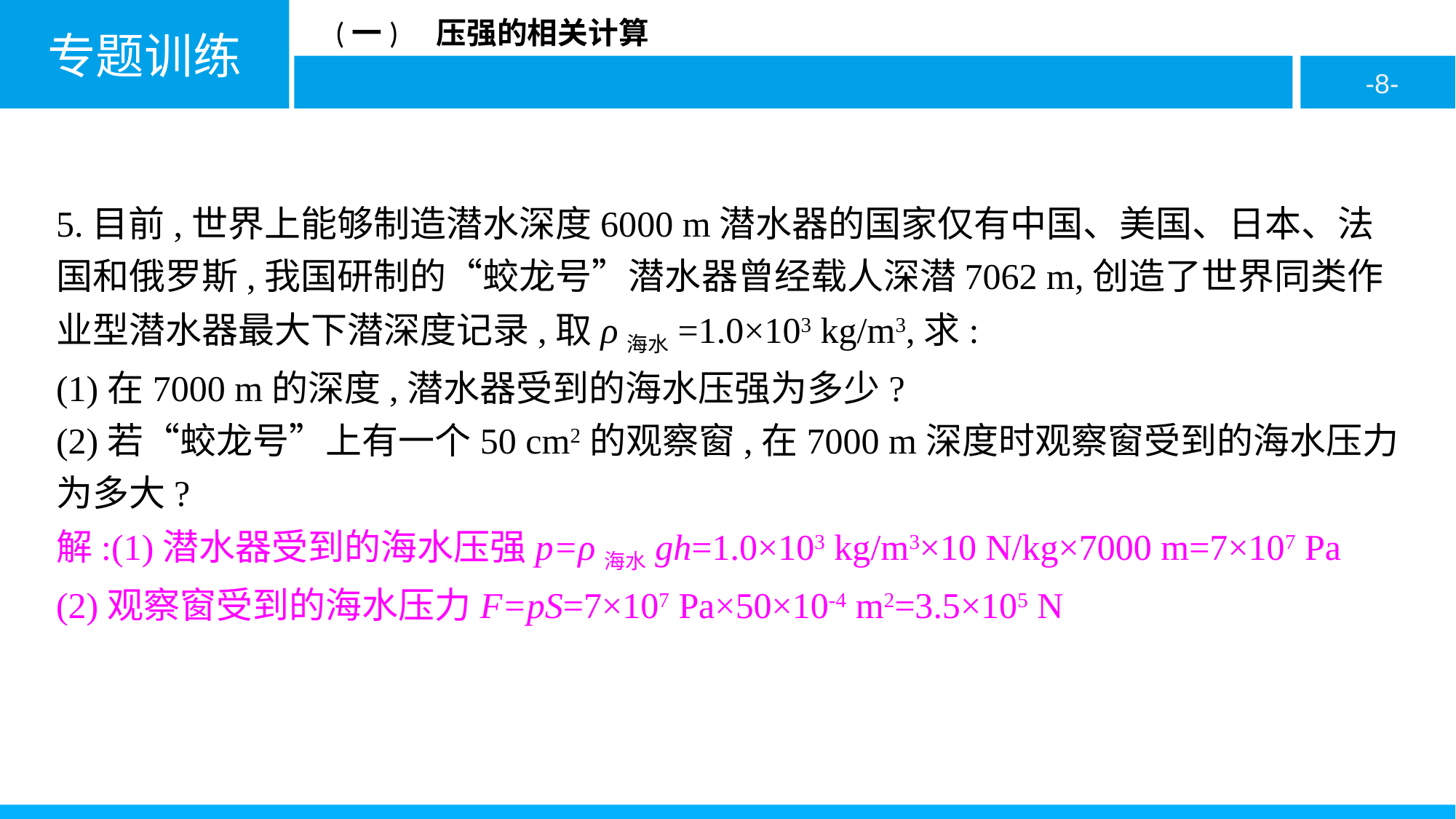

5.目前,世界上能够制造潜水深度6000 m潜水器的国家仅有中国、美国、日本、法国和俄罗斯,我国研制的“蛟龙号”潜水器曾经载人深潜7062 m,创造了世界同类作业型潜水器最大下潜深度记录,取ρ海水=1.0×103 kg/m3,求:
(1)在7000 m的深度,潜水器受到的海水压强为多少?
(2)若“蛟龙号”上有一个50 cm2的观察窗,在7000 m深度时观察窗受到的海水压力为多大?
解:(1)潜水器受到的海水压强p=ρ海水gh=1.0×103 kg/m3×10 N/kg×7000 m=7×107 Pa
(2)观察窗受到的海水压力F=pS=7×107 Pa×50×10-4 m2=3.5×105 N